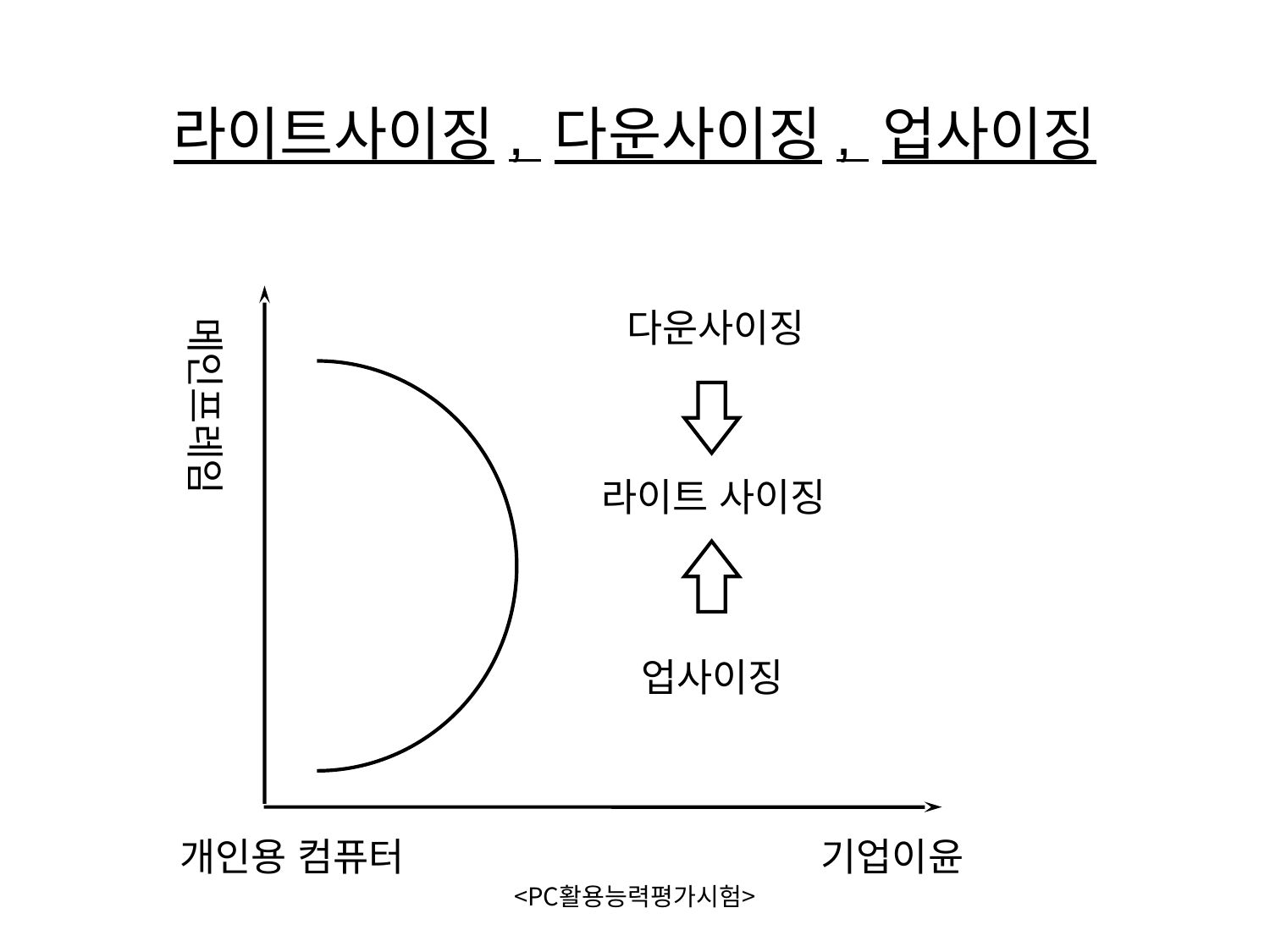

# 라이트사이징, 다운사이징, 업사이징

다운사이징
메인프레임

라이트 사이징

업사이징

개인용 컴퓨터
기업이윤
<PC활용능력평가시험>